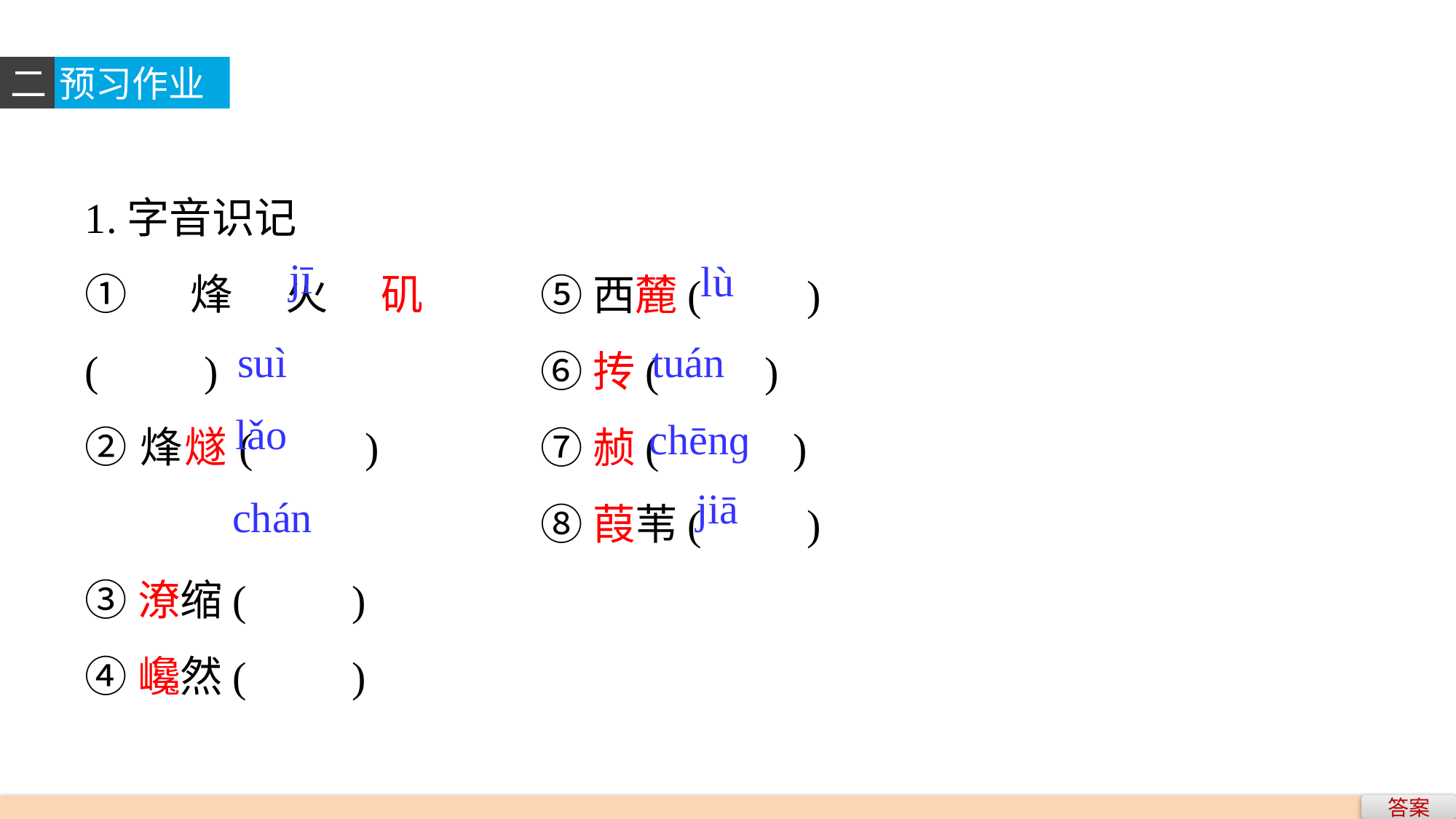

二
预习作业
1.字音识记
①烽火矶(　　)
②烽燧(　　)
③潦缩(　　)
④巉然(　　)
⑤西麓(　　)
⑥抟(　　)
⑦赪(　　   )
⑧葭苇(　　)
jī
lù
tuán
suì
lǎo
chēnɡ
jiā
chán
答案